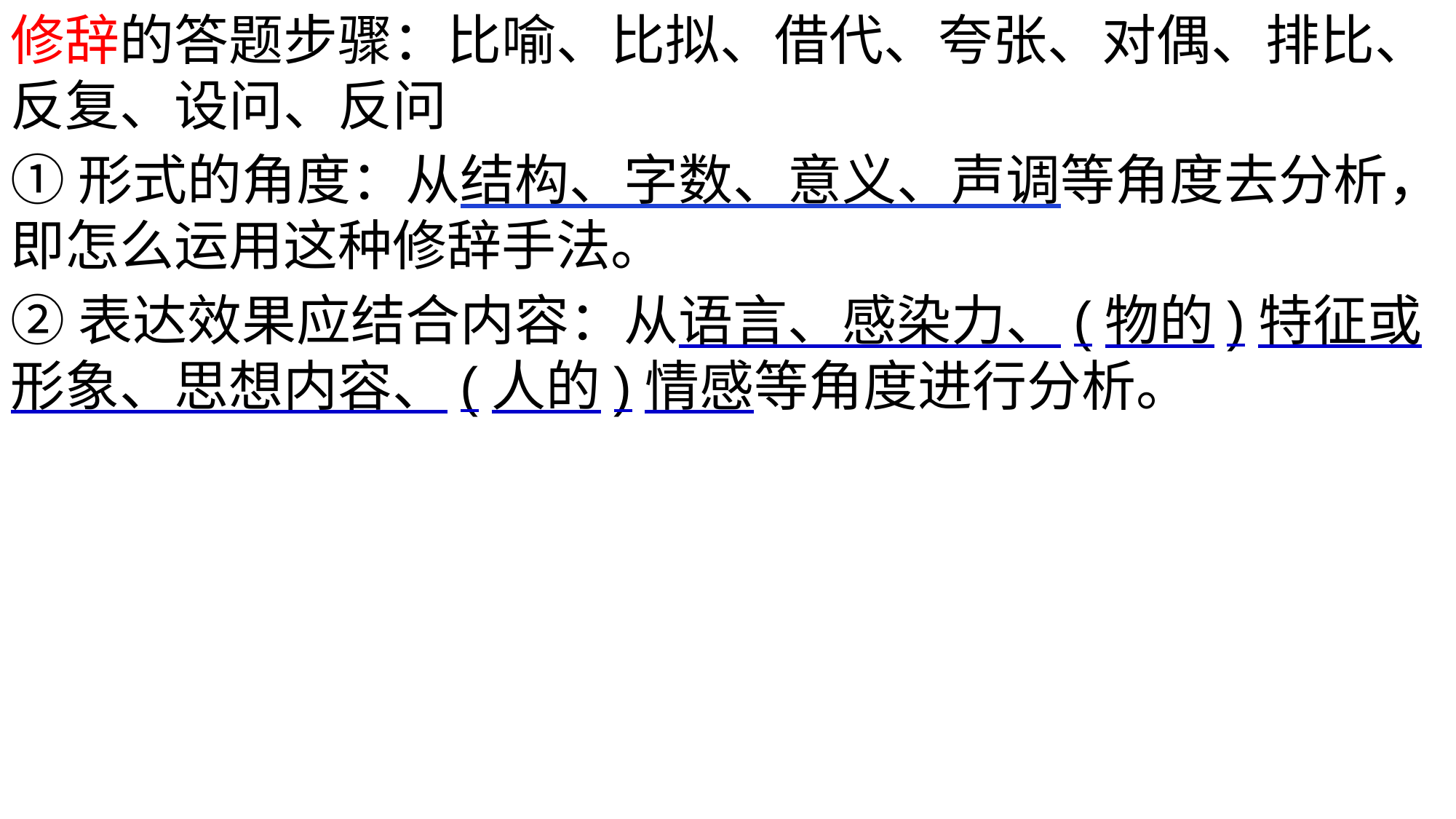

修辞的答题步骤：比喻、比拟、借代、夸张、对偶、排比、反复、设问、反问
①形式的角度：从结构、字数、意义、声调等角度去分析，即怎么运用这种修辞手法。
②表达效果应结合内容：从语言、感染力、(物的)特征或形象、思想内容、(人的)情感等角度进行分析。